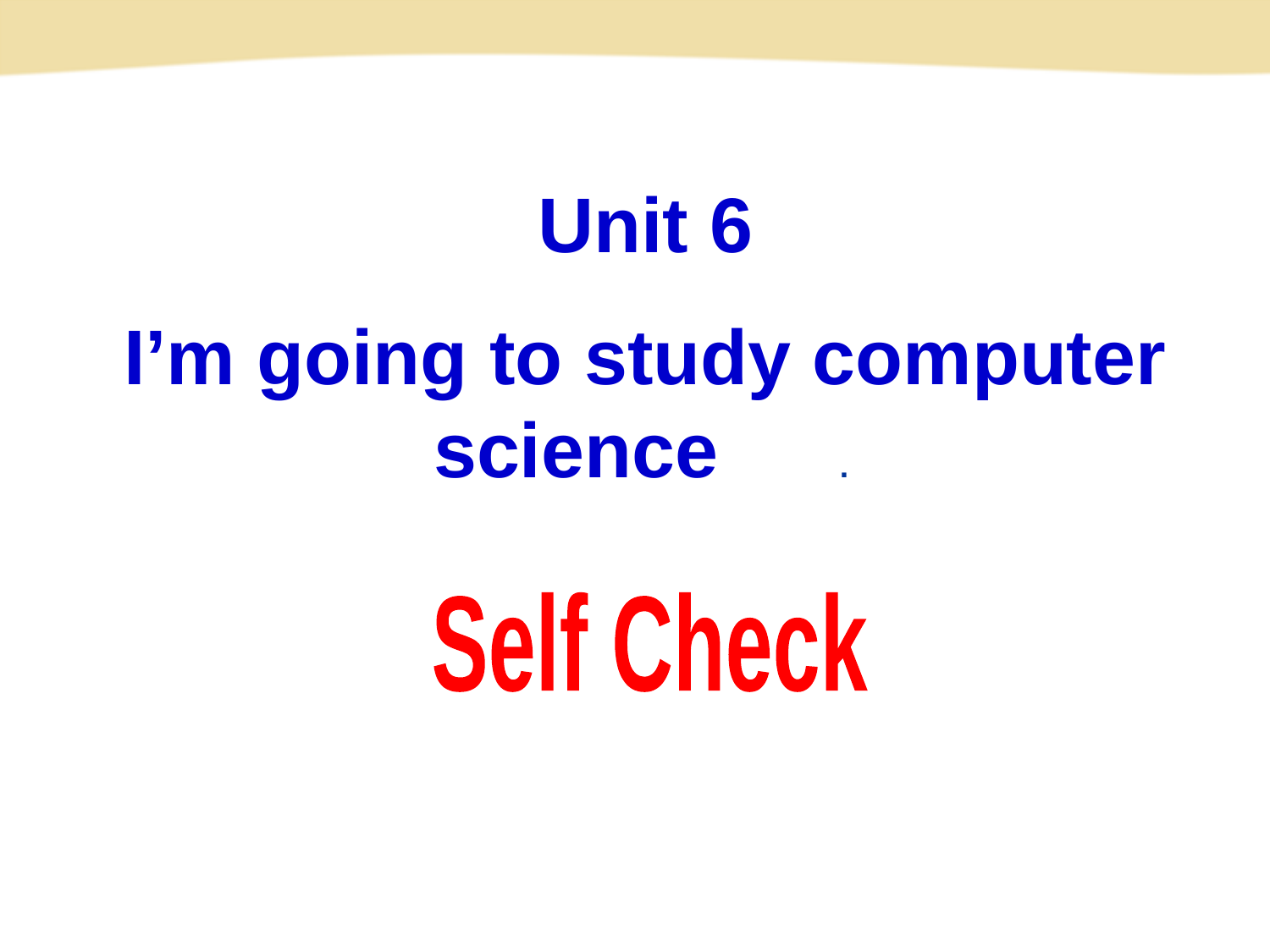

Unit 6
I’m going to study computer science学科网.

Self Check